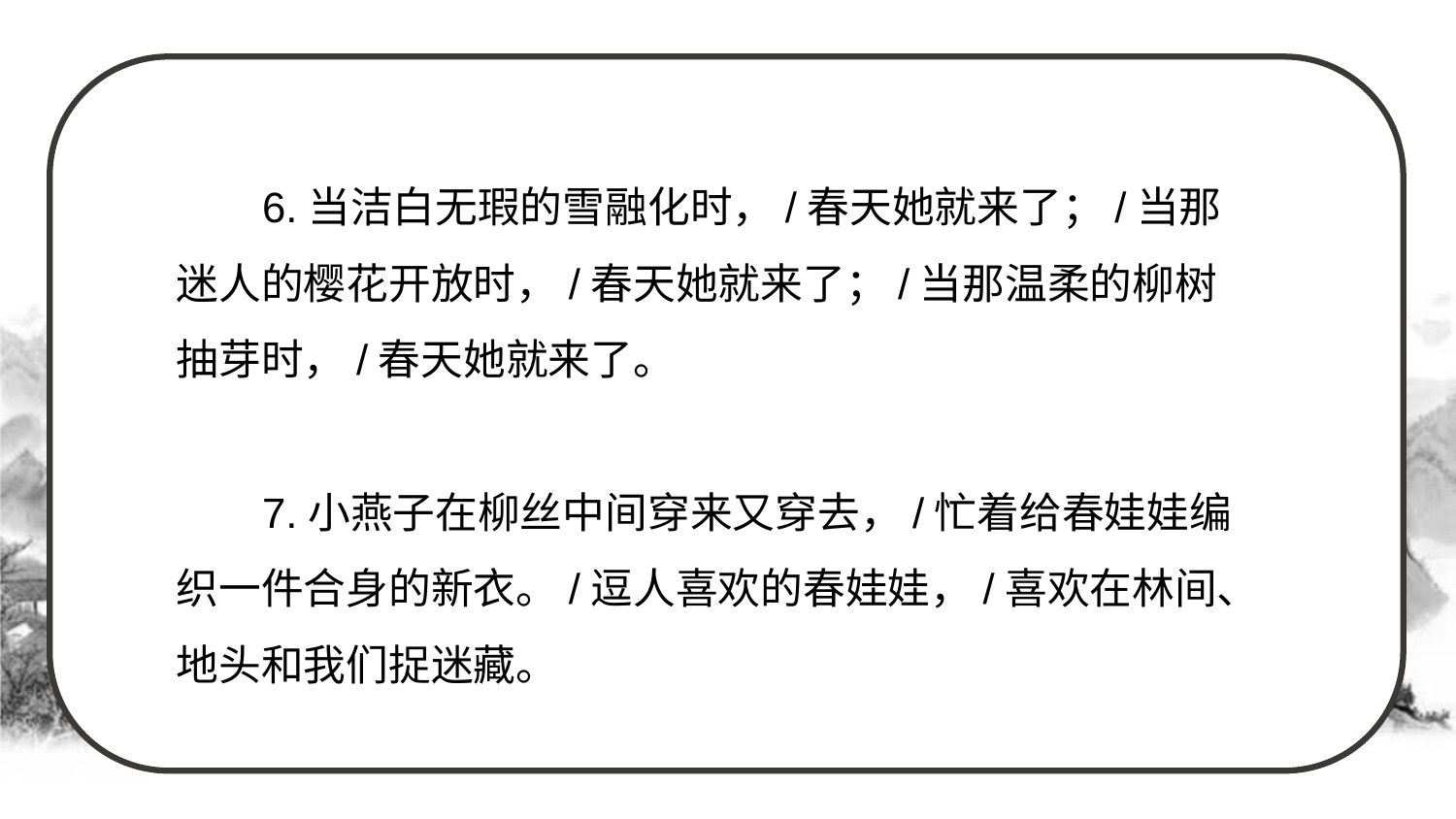

6.当洁白无瑕的雪融化时，/春天她就来了；/当那迷人的樱花开放时，/春天她就来了；/当那温柔的柳树抽芽时，/春天她就来了。

7.小燕子在柳丝中间穿来又穿去，/忙着给春娃娃编织一件合身的新衣。/逗人喜欢的春娃娃，/喜欢在林间、地头和我们捉迷藏。